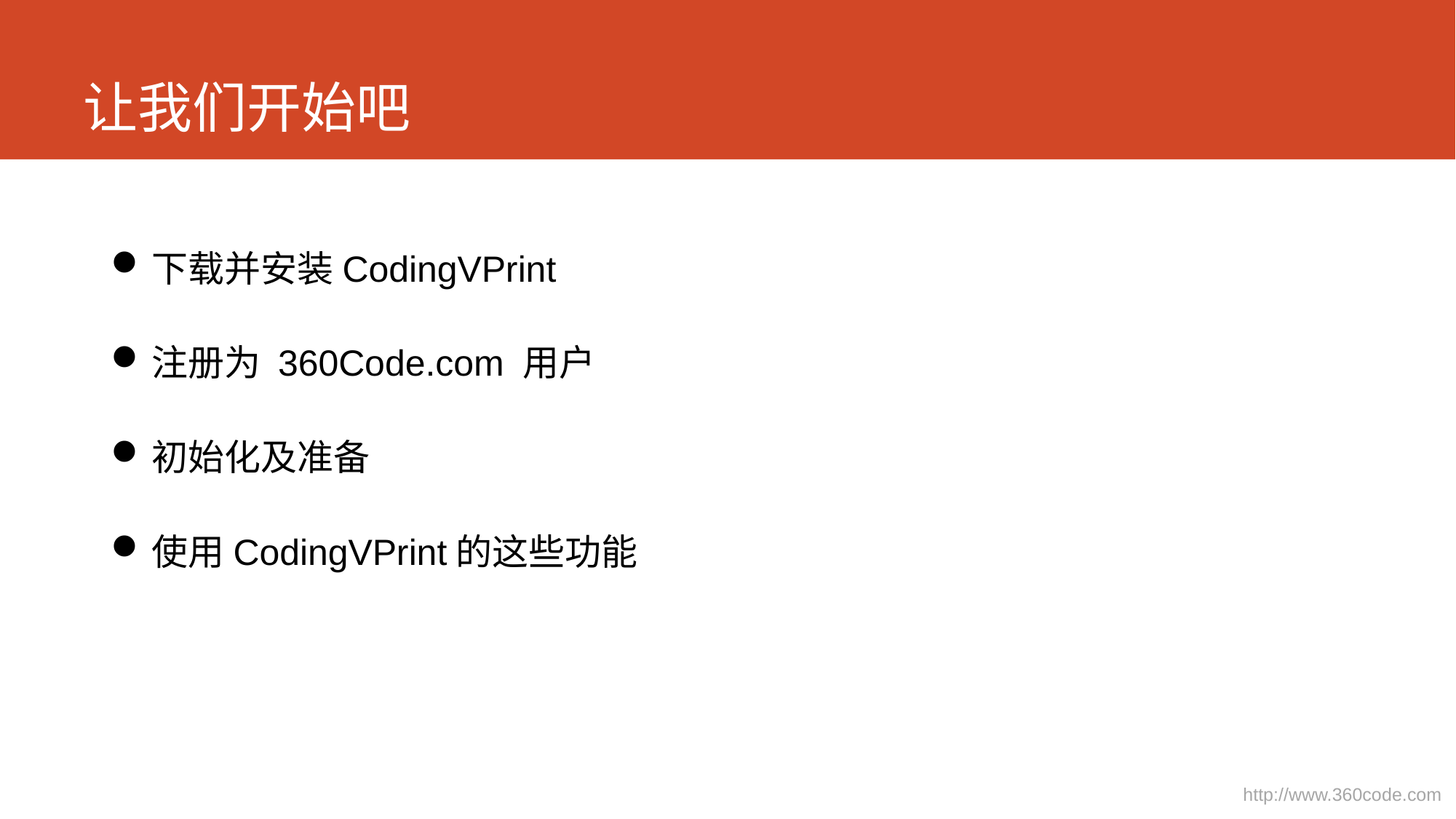

# 让我们开始吧
下载并安装CodingVPrint
注册为 360Code.com 用户
初始化及准备
使用CodingVPrint的这些功能